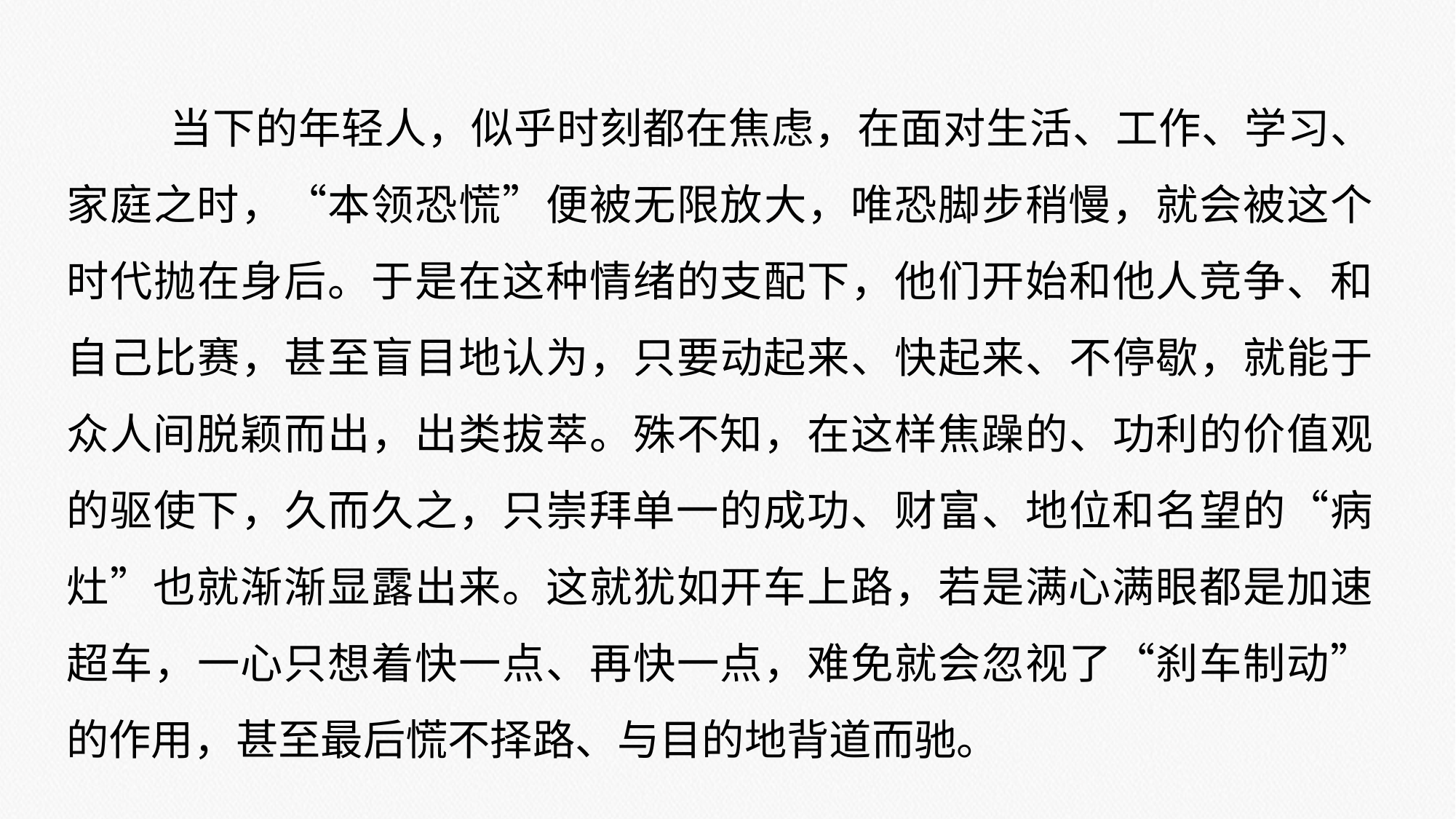

当下的年轻人，似乎时刻都在焦虑，在面对生活、工作、学习、家庭之时，“本领恐慌”便被无限放大，唯恐脚步稍慢，就会被这个时代抛在身后。于是在这种情绪的支配下，他们开始和他人竞争、和自己比赛，甚至盲目地认为，只要动起来、快起来、不停歇，就能于众人间脱颖而出，出类拔萃。殊不知，在这样焦躁的、功利的价值观的驱使下，久而久之，只崇拜单一的成功、财富、地位和名望的“病灶”也就渐渐显露出来。这就犹如开车上路，若是满心满眼都是加速超车，一心只想着快一点、再快一点，难免就会忽视了“刹车制动”的作用，甚至最后慌不择路、与目的地背道而驰。